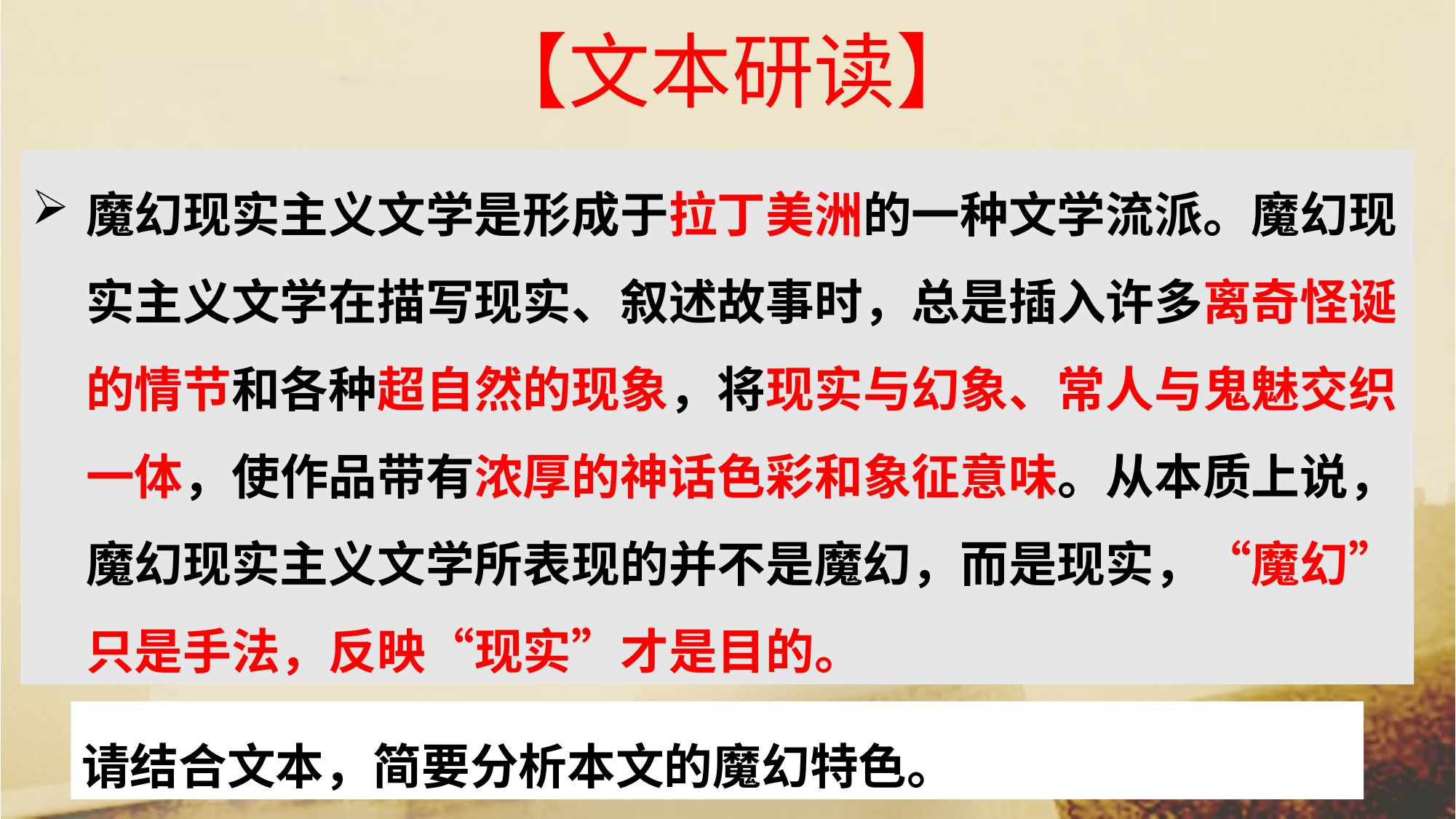

【文本研读】

魔幻现实主义文学是形成于拉丁美洲的一种文学流派。魔幻现实主义文学在描写现实、叙述故事时，总是插入许多离奇怪诞的情节和各种超自然的现象，将现实与幻象、常人与鬼魅交织一体，使作品带有浓厚的神话色彩和象征意味。从本质上说，魔幻现实主义文学所表现的并不是魔幻，而是现实，“魔幻”只是手法，反映“现实”才是目的。
请结合文本，简要分析本文的魔幻特色。